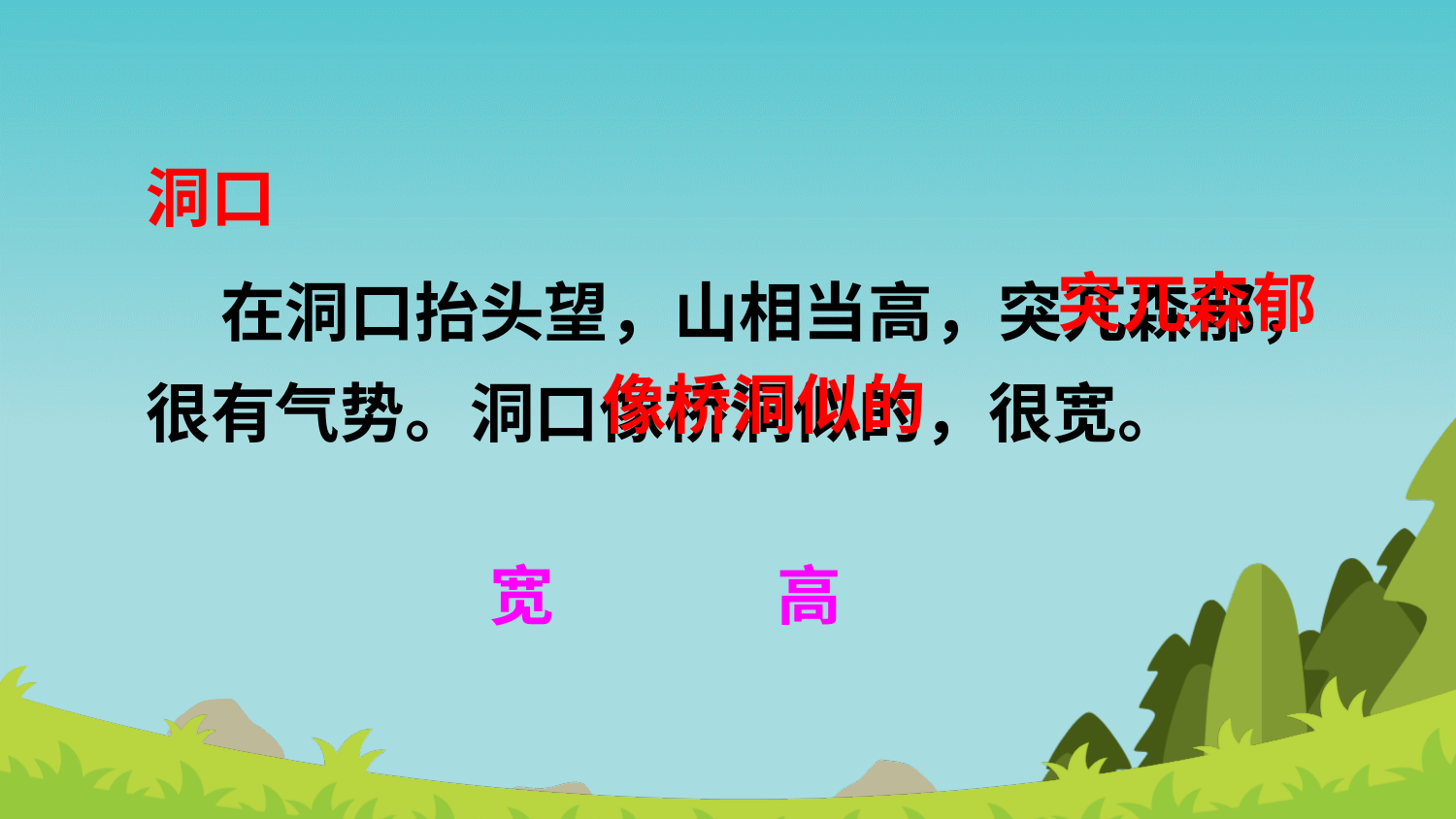

洞口
    在洞口抬头望，山相当高，突兀森郁，很有气势。洞口像桥洞似的，很宽。
突兀森郁
像桥洞似的
宽
高